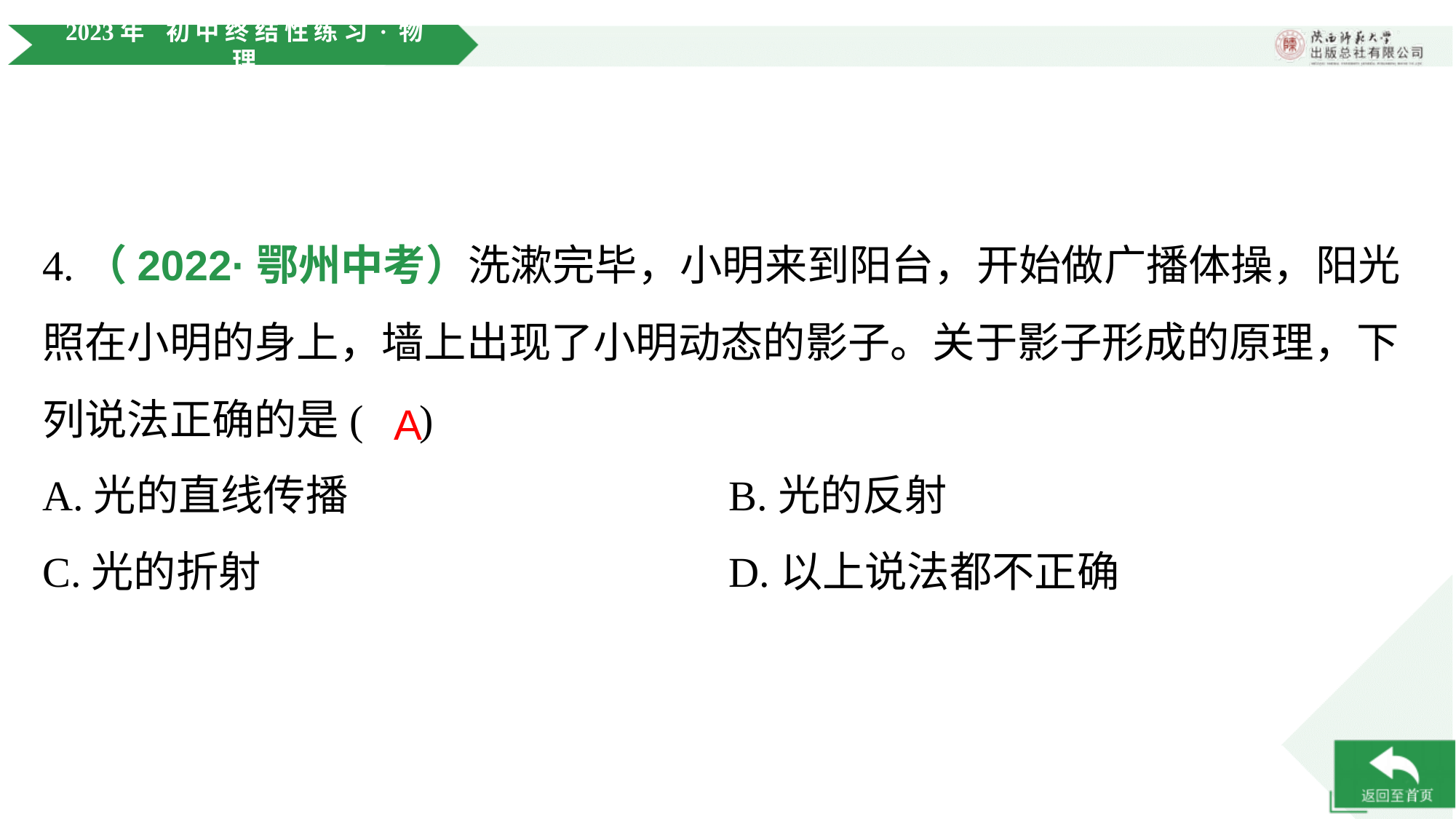

4.（2022·鄂州中考）洗漱完毕，小明来到阳台，开始做广播体操，阳光
照在小明的身上，墙上出现了小明动态的影子。关于影子形成的原理，下
列说法正确的是(     )
A
A.光的直线传播	B.光的反射
C.光的折射	D.以上说法都不正确